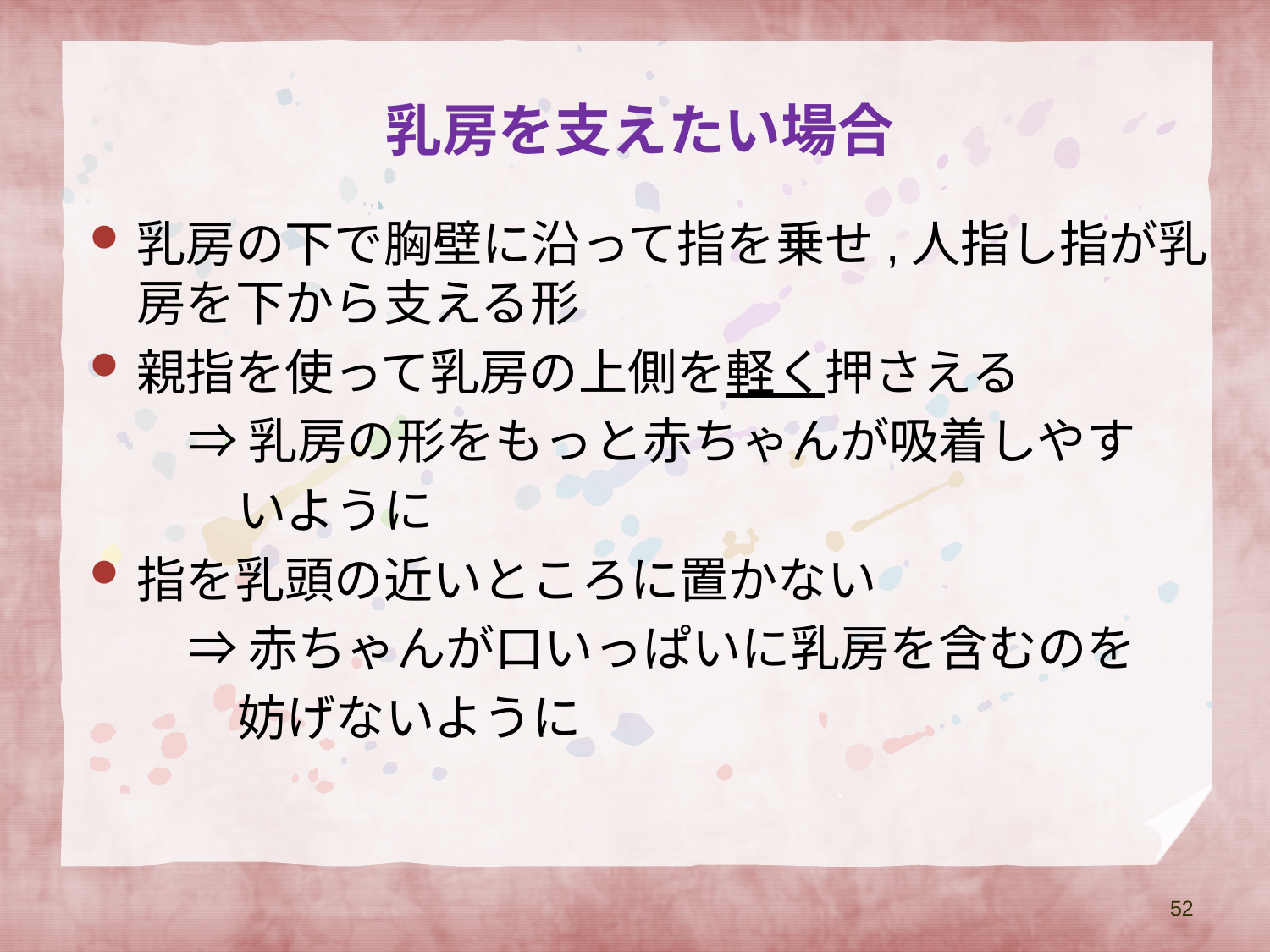

# 乳房を支えたい場合
乳房の下で胸壁に沿って指を乗せ,人指し指が乳房を下から支える形
親指を使って乳房の上側を軽く押さえる
　　⇒ 乳房の形をもっと赤ちゃんが吸着しやす
　　　いように
指を乳頭の近いところに置かない
　　⇒ 赤ちゃんが口いっぱいに乳房を含むのを
　　　妨げないように
52